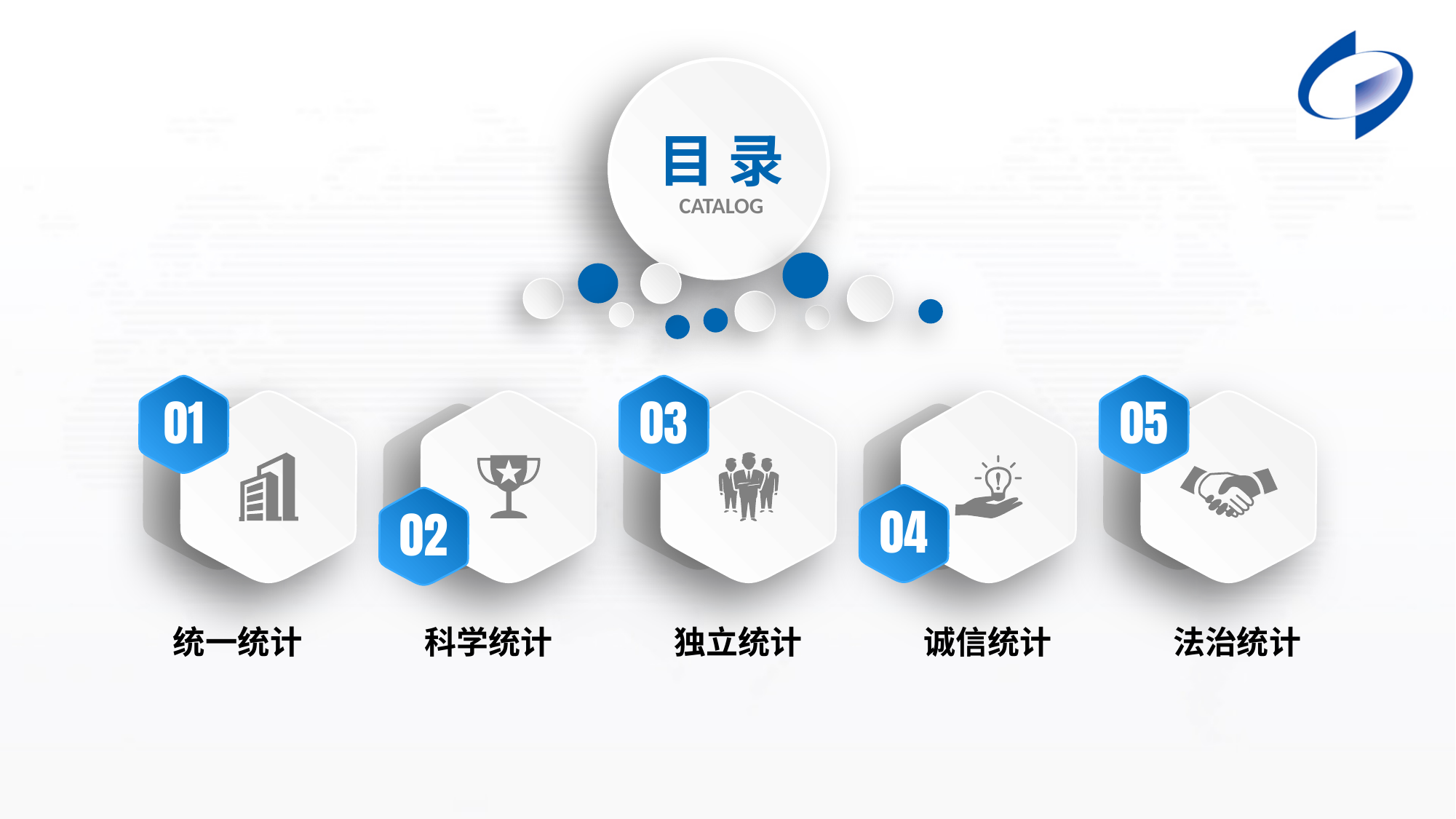

目 录
CATALOG

01
03
05

04
02
统一统计

科学统计

独立统计

诚信统计

法治统计